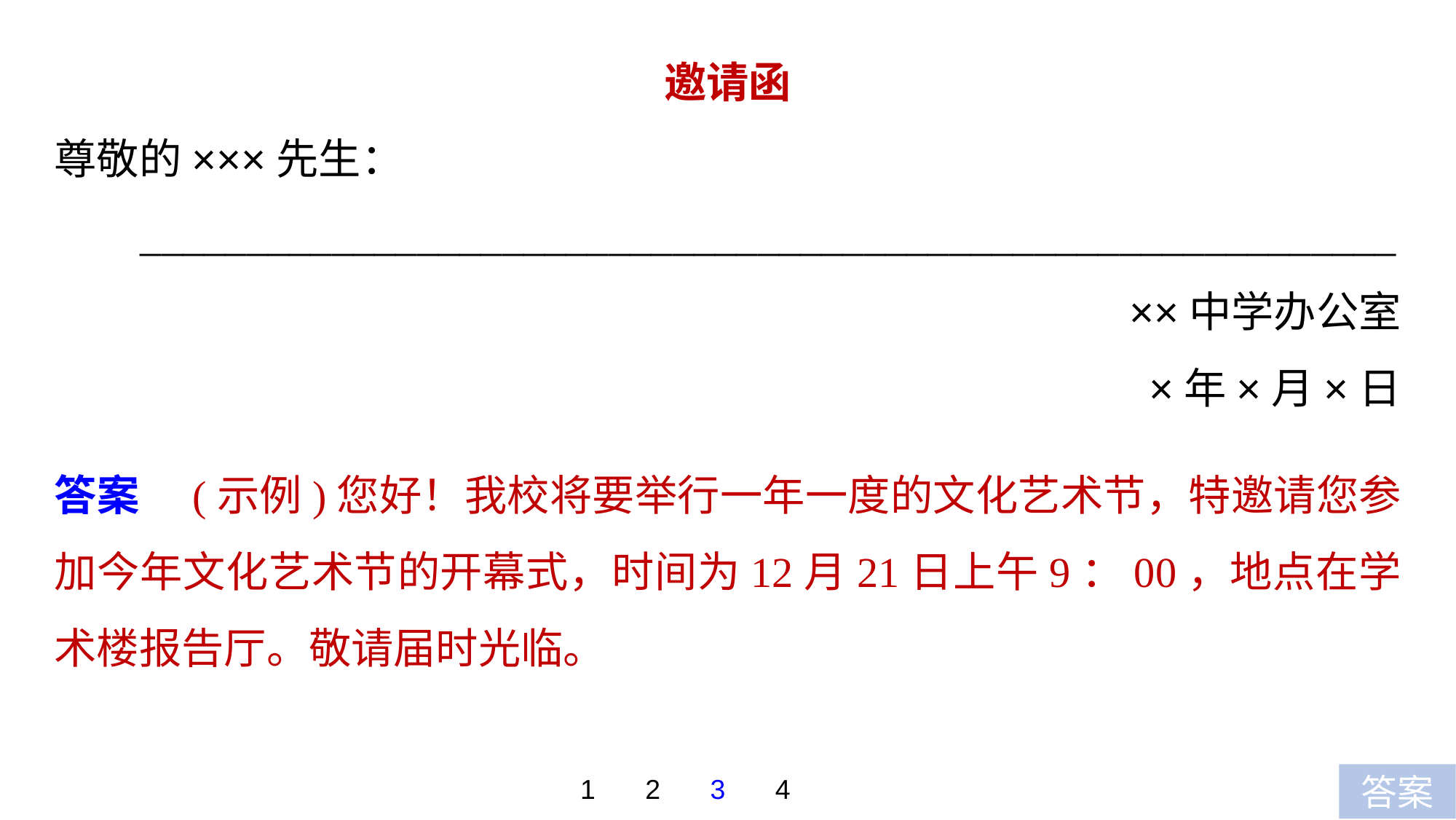

邀请函
尊敬的×××先生：
___________________________________________________________
××中学办公室
×年×月×日
答案　(示例)您好！我校将要举行一年一度的文化艺术节，特邀请您参加今年文化艺术节的开幕式，时间为12月21日上午9：00，地点在学术楼报告厅。敬请届时光临。
1
2
3
4
答案